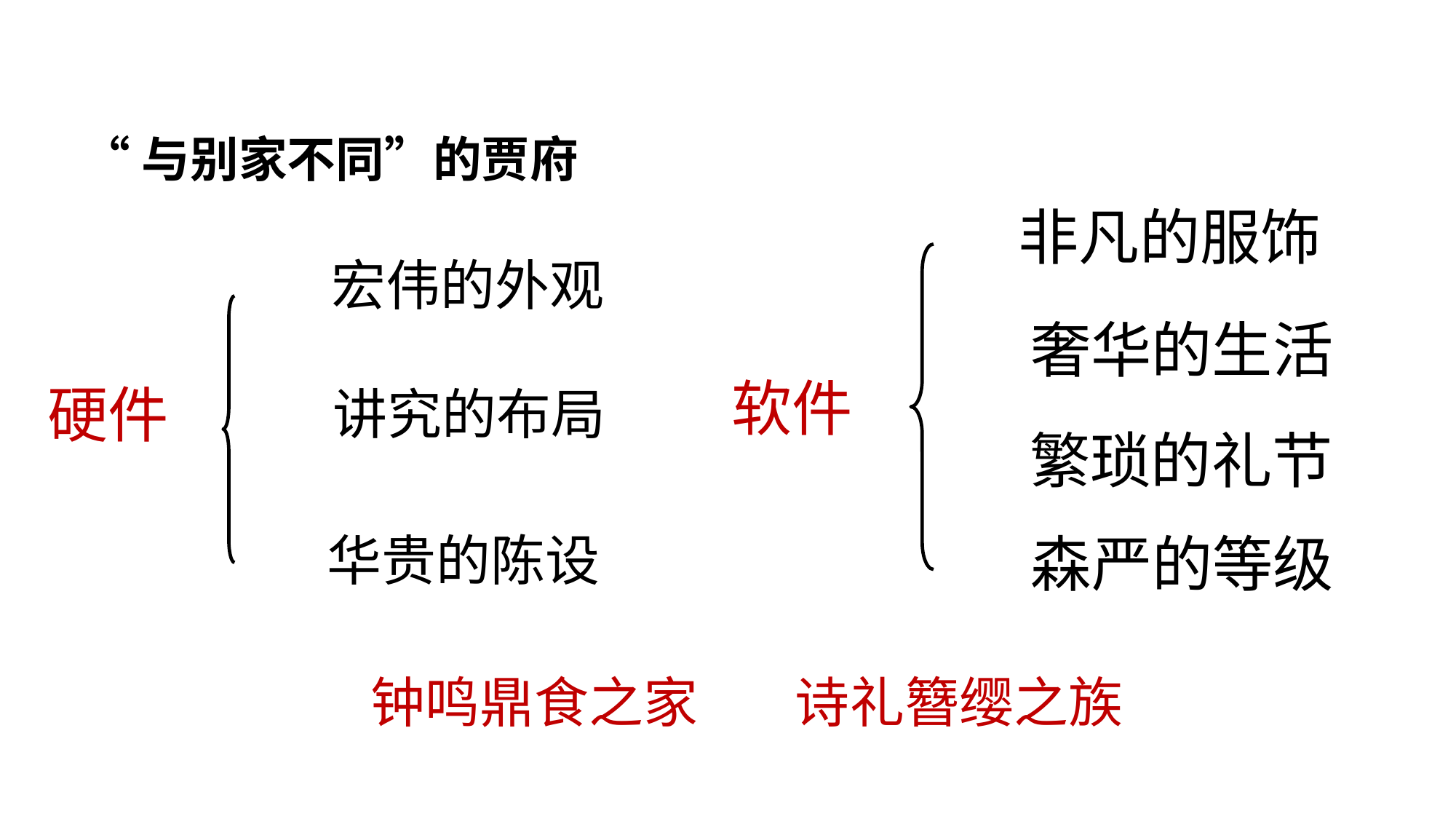

“与别家不同”的贾府
非凡的服饰
宏伟的外观

奢华的生活
软件
硬件
讲究的布局
繁琐的礼节
森严的等级
华贵的陈设
钟鸣鼎食之家        诗礼簪缨之族